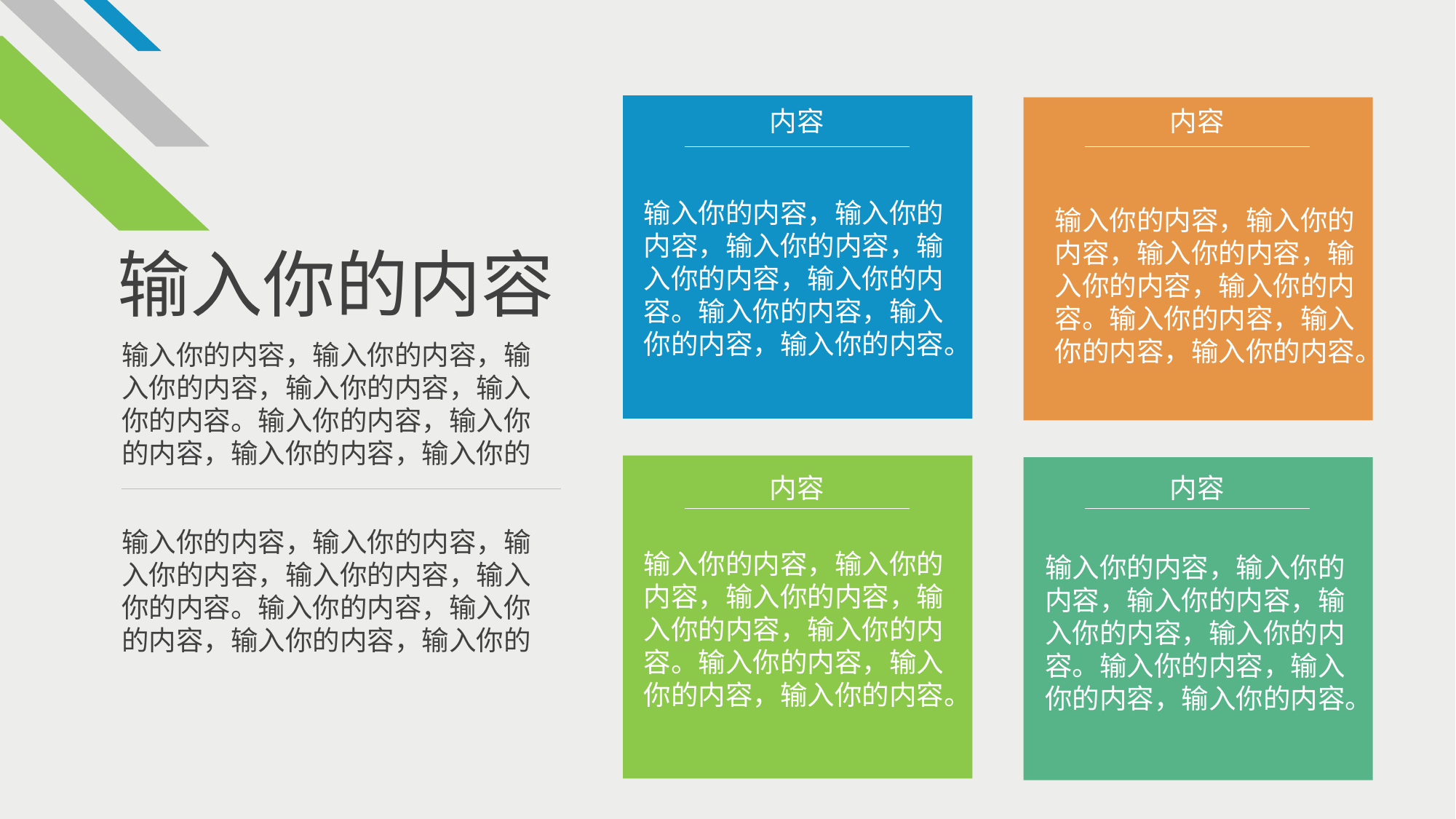

内容
内容
输入你的内容，输入你的内容，输入你的内容，输入你的内容，输入你的内容。输入你的内容，输入你的内容，输入你的内容。
输入你的内容，输入你的内容，输入你的内容，输入你的内容，输入你的内容。输入你的内容，输入你的内容，输入你的内容。
输入你的内容
输入你的内容，输入你的内容，输入你的内容，输入你的内容，输入你的内容。输入你的内容，输入你的内容，输入你的内容，输入你的

内容
内容
输入你的内容，输入你的内容，输入你的内容，输入你的内容，输入你的内容。输入你的内容，输入你的内容，输入你的内容，输入你的

输入你的内容，输入你的内容，输入你的内容，输入你的内容，输入你的内容。输入你的内容，输入你的内容，输入你的内容。
输入你的内容，输入你的内容，输入你的内容，输入你的内容，输入你的内容。输入你的内容，输入你的内容，输入你的内容。